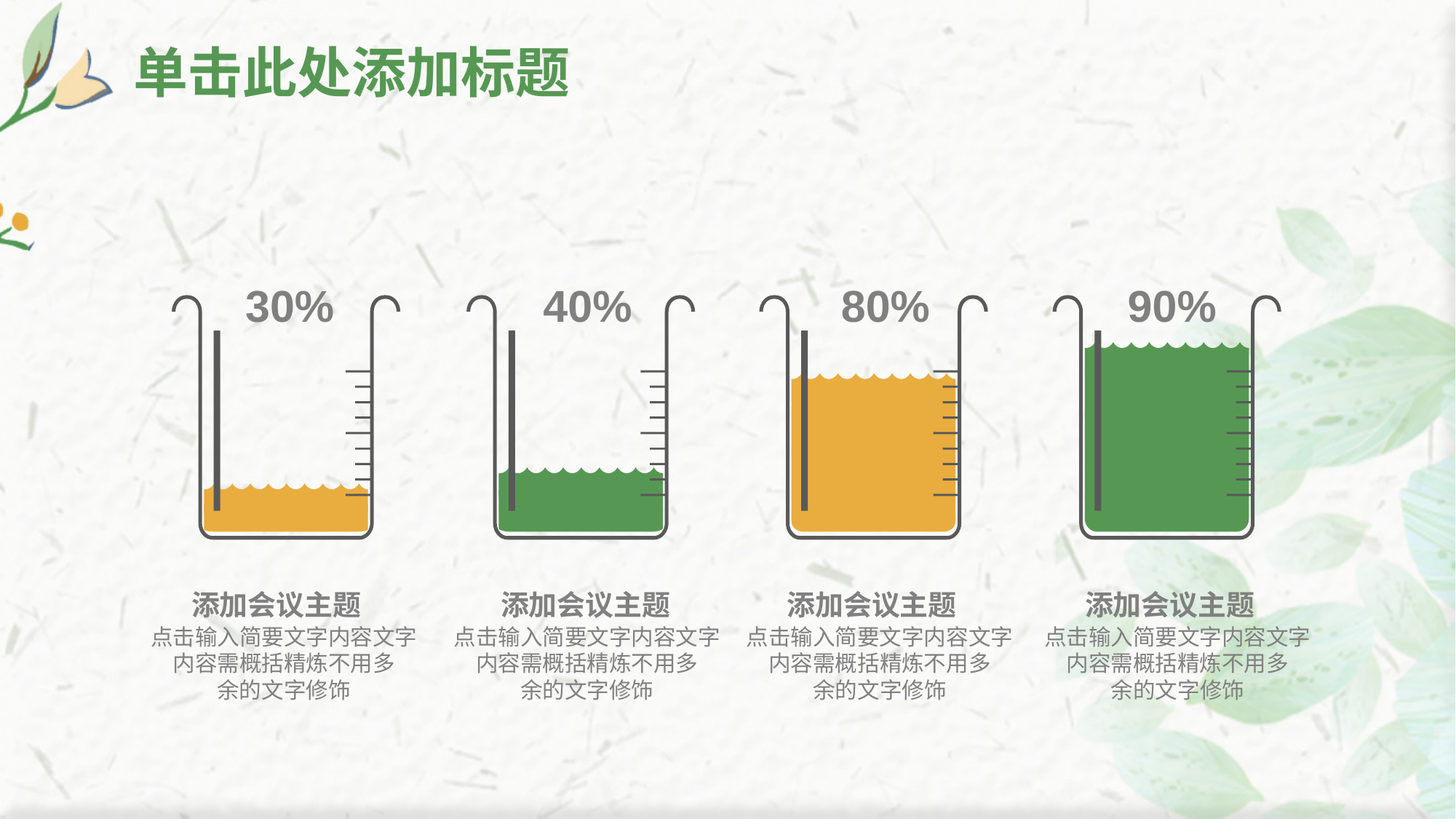

# 单击此处添加标题
30%
40%
80%
90%

添加会议主题
点击输入简要文字内容文字
内容需概括精炼不用多
余的文字修饰
添加会议主题
点击输入简要文字内容文字
内容需概括精炼不用多
余的文字修饰
添加会议主题
点击输入简要文字内容文字
内容需概括精炼不用多
余的文字修饰
添加会议主题
点击输入简要文字内容文字
内容需概括精炼不用多
余的文字修饰